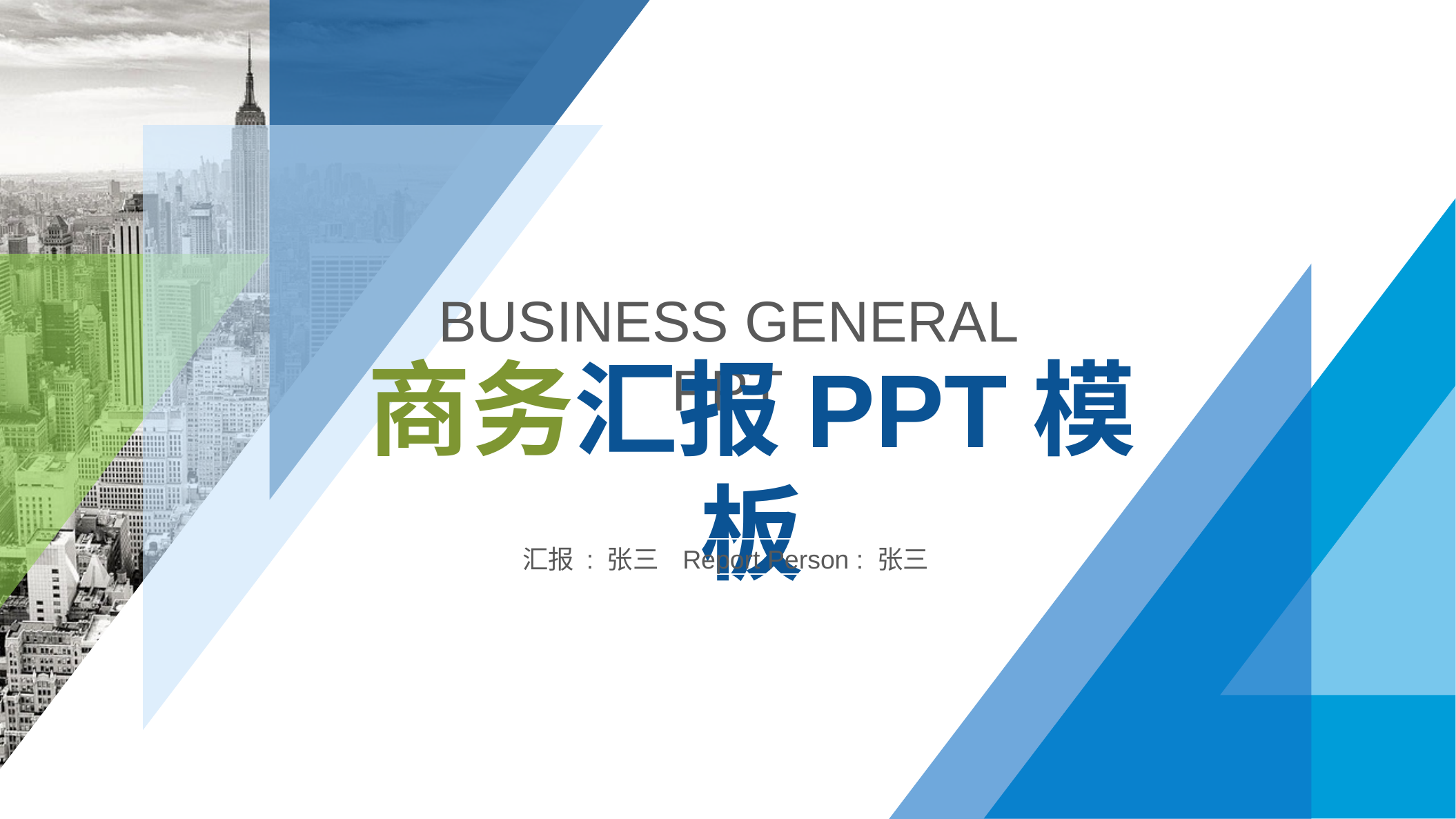

Business General PPT
商务汇报PPT模板
汇报 : 张三   Report Person : 张三